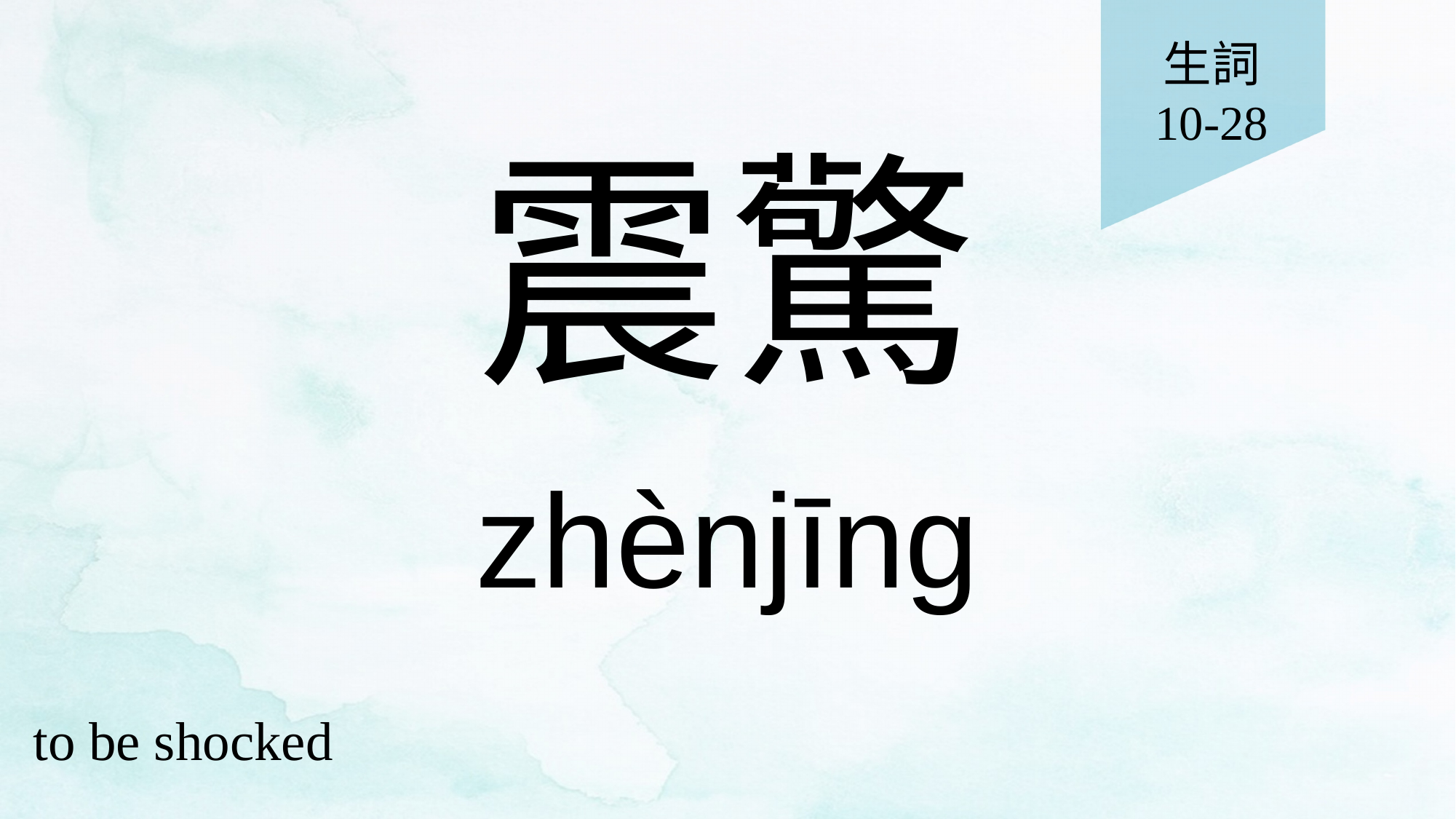

生詞
10-28
# 震驚
zhènjīng
to be shocked